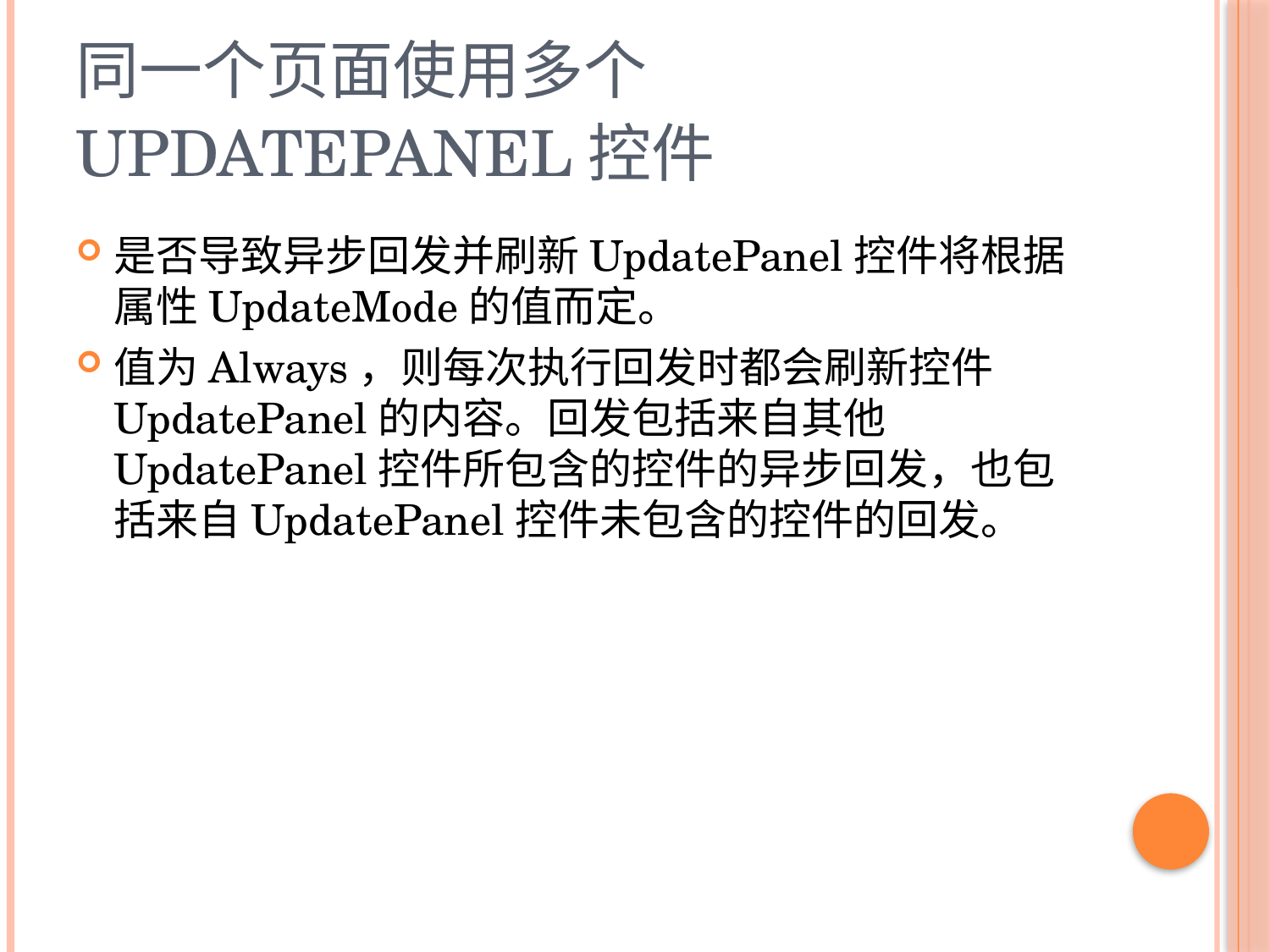

# 同一个页面使用多个UpdatePanel控件
是否导致异步回发并刷新UpdatePanel控件将根据属性UpdateMode的值而定。
值为Always，则每次执行回发时都会刷新控件UpdatePanel的内容。回发包括来自其他UpdatePanel控件所包含的控件的异步回发，也包括来自UpdatePanel控件未包含的控件的回发。
24